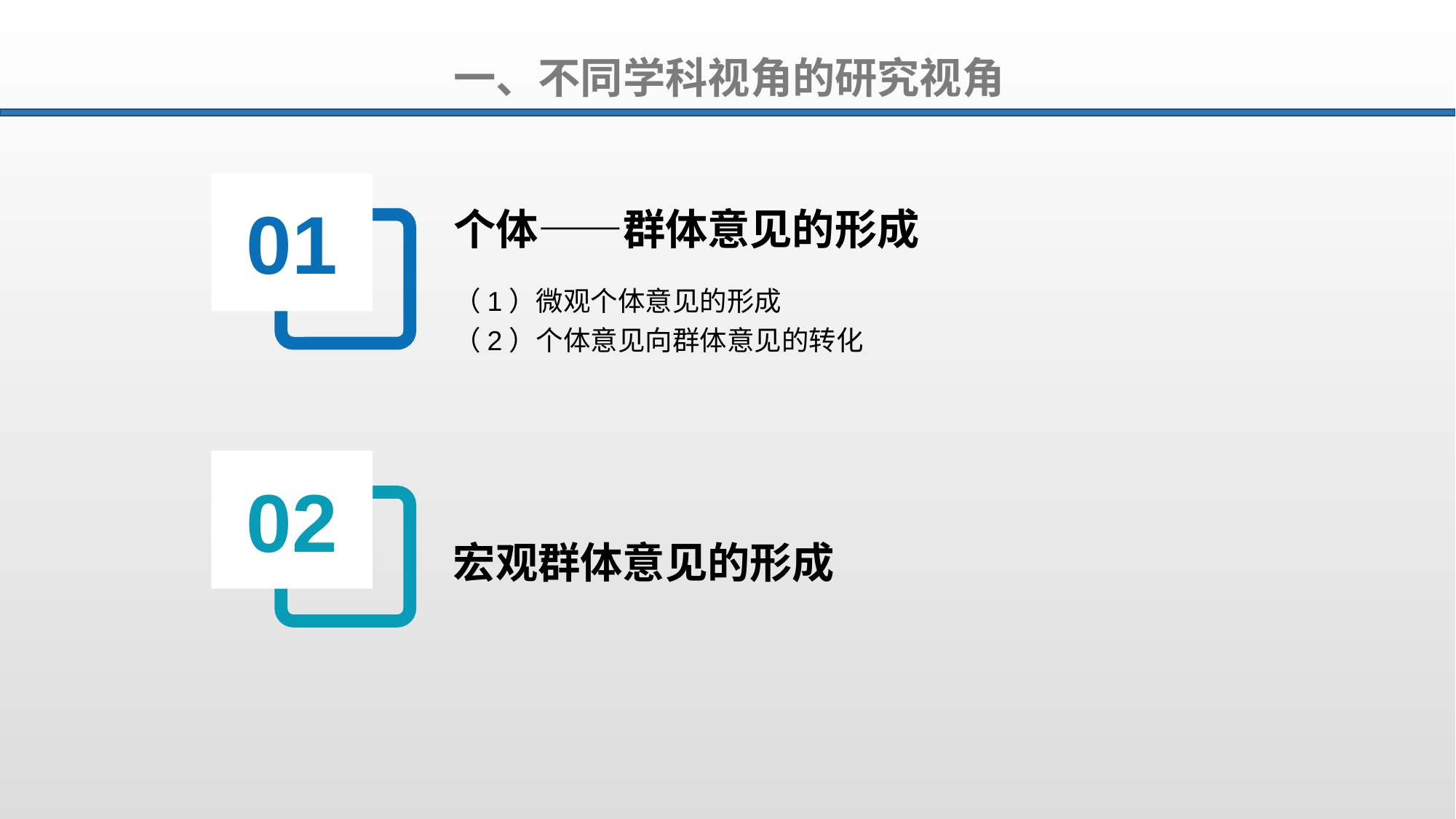

一、不同学科视角的研究视角

01
个体——群体意见的形成

（1）微观个体意见的形成
（2）个体意见向群体意见的转化

02

宏观群体意见的形成